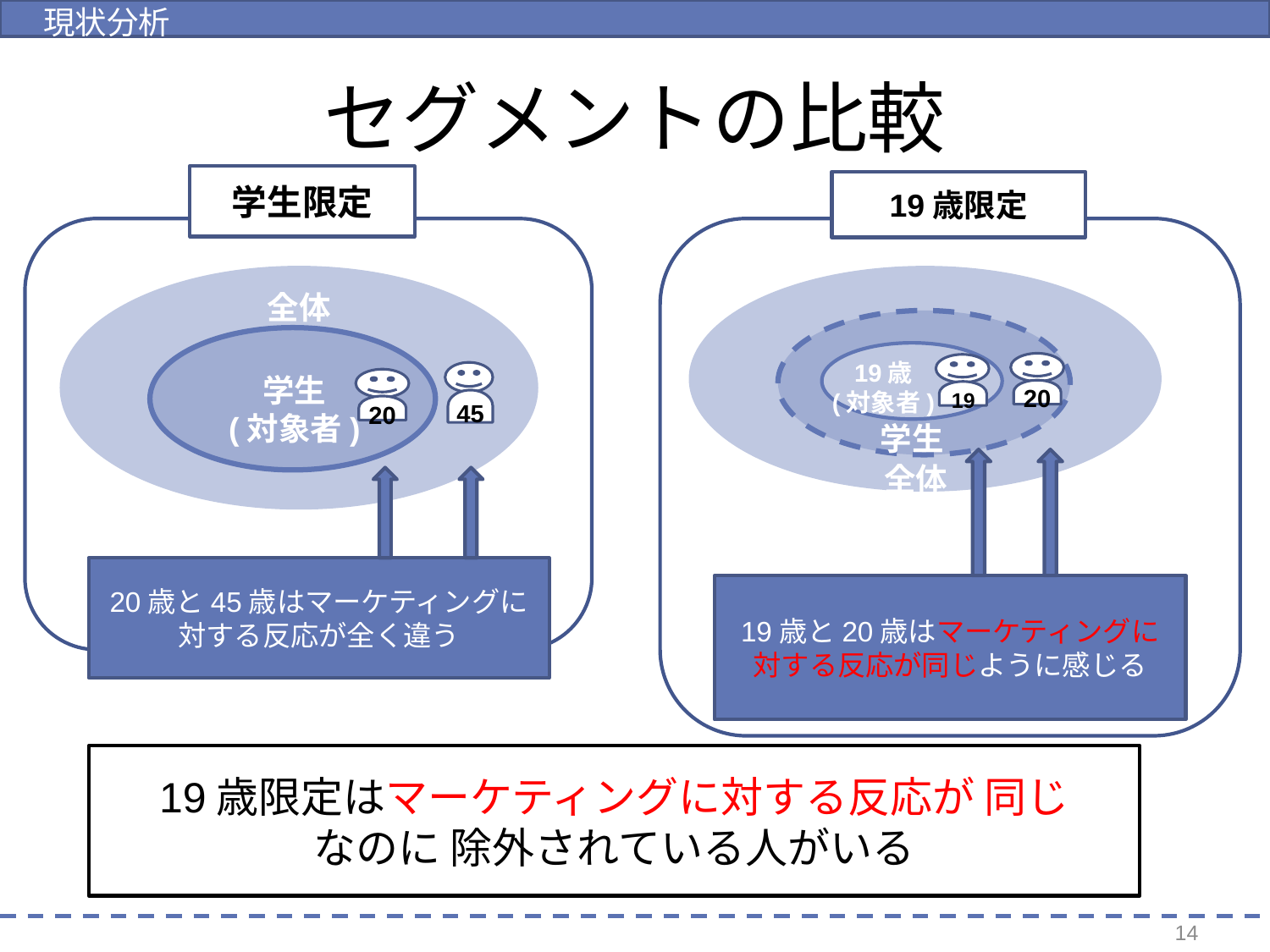

現状分析
# セグメントの比較
学生限定
19歳限定

45
全体
学生
(対象者)

20

19歳
(対象者)

20
19
学生
全体

19歳と20歳はマーケティングに対する反応が同じように感じる

20歳と45歳はマーケティングに
対する反応が全く違う
19歳限定はマーケティングに対する反応が 同じ
なのに 除外されている人がいる